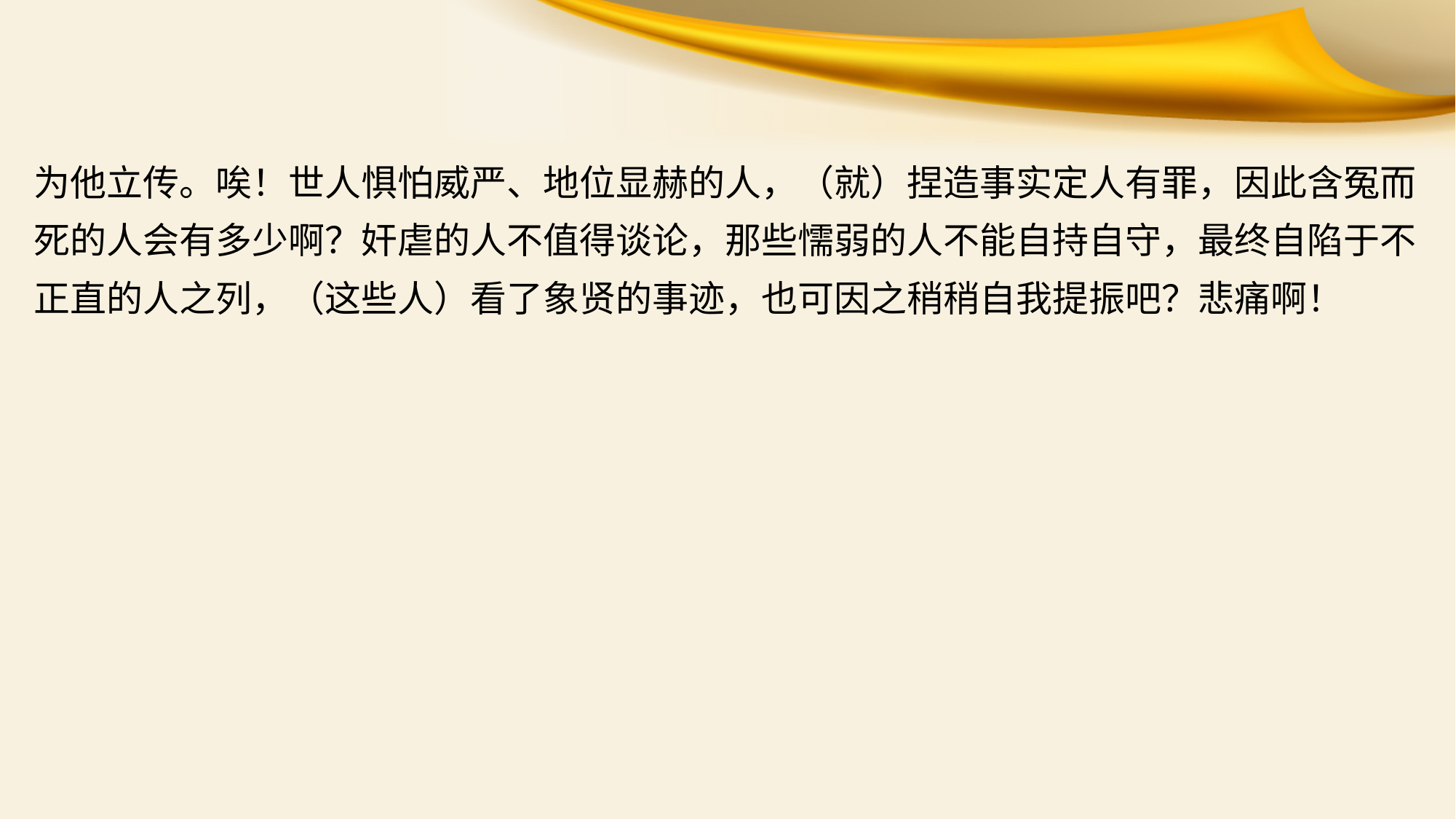

为他立传。唉！世人惧怕威严、地位显赫的人，（就）捏造事实定人有罪，因此含冤而死的人会有多少啊？奸虐的人不值得谈论，那些懦弱的人不能自持自守，最终自陷于不正直的人之列，（这些人）看了象贤的事迹，也可因之稍稍自我提振吧？悲痛啊！